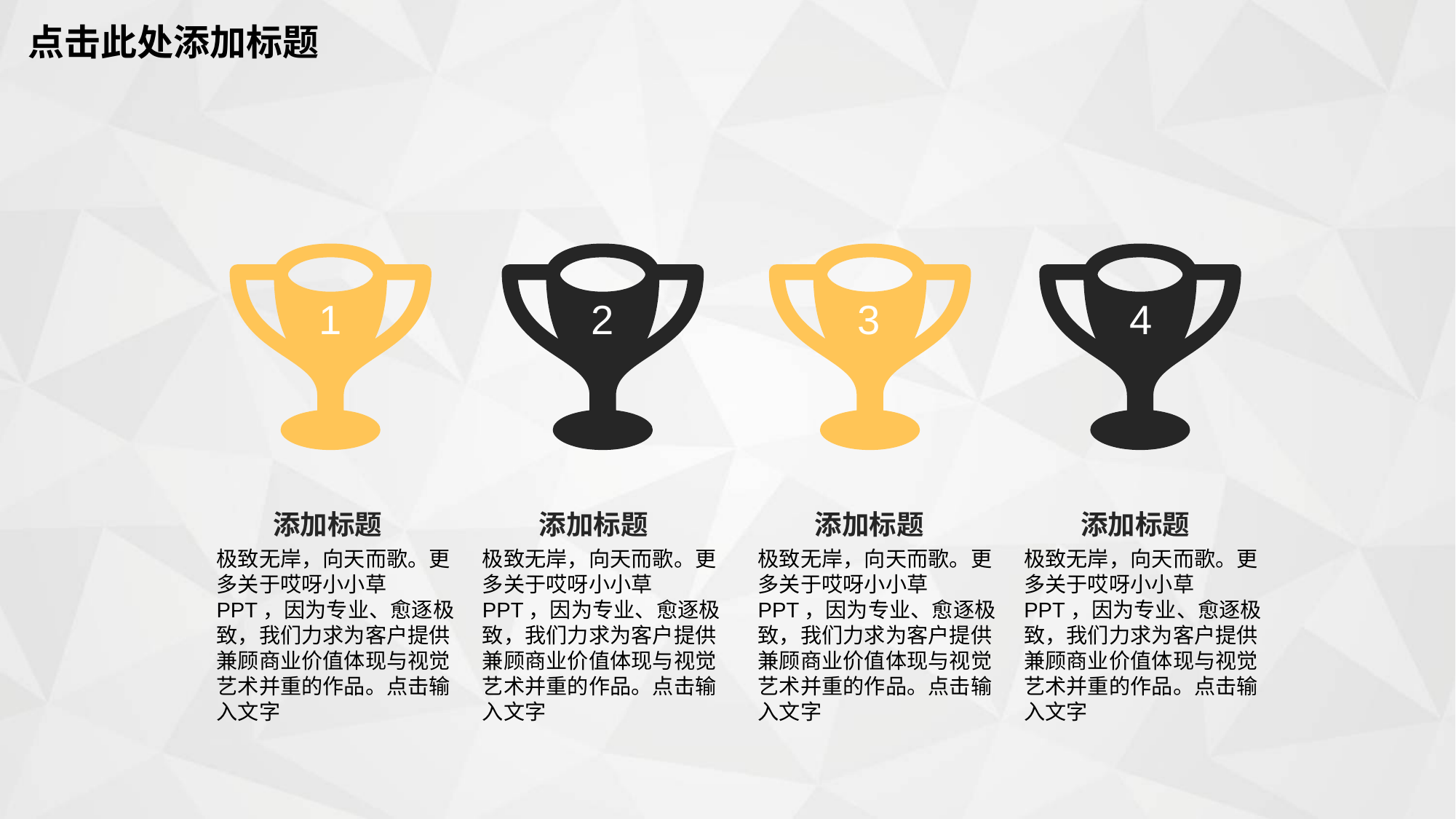

点击此处添加标题

1
2
3
4
添加标题
极致无岸，向天而歌。更多关于哎呀小小草 PPT，因为专业、愈逐极致，我们力求为客户提供兼顾商业价值体现与视觉艺术并重的作品。点击输入文字

添加标题
极致无岸，向天而歌。更多关于哎呀小小草 PPT，因为专业、愈逐极致，我们力求为客户提供兼顾商业价值体现与视觉艺术并重的作品。点击输入文字
添加标题
极致无岸，向天而歌。更多关于哎呀小小草 PPT，因为专业、愈逐极致，我们力求为客户提供兼顾商业价值体现与视觉艺术并重的作品。点击输入文字
添加标题
极致无岸，向天而歌。更多关于哎呀小小草 PPT，因为专业、愈逐极致，我们力求为客户提供兼顾商业价值体现与视觉艺术并重的作品。点击输入文字